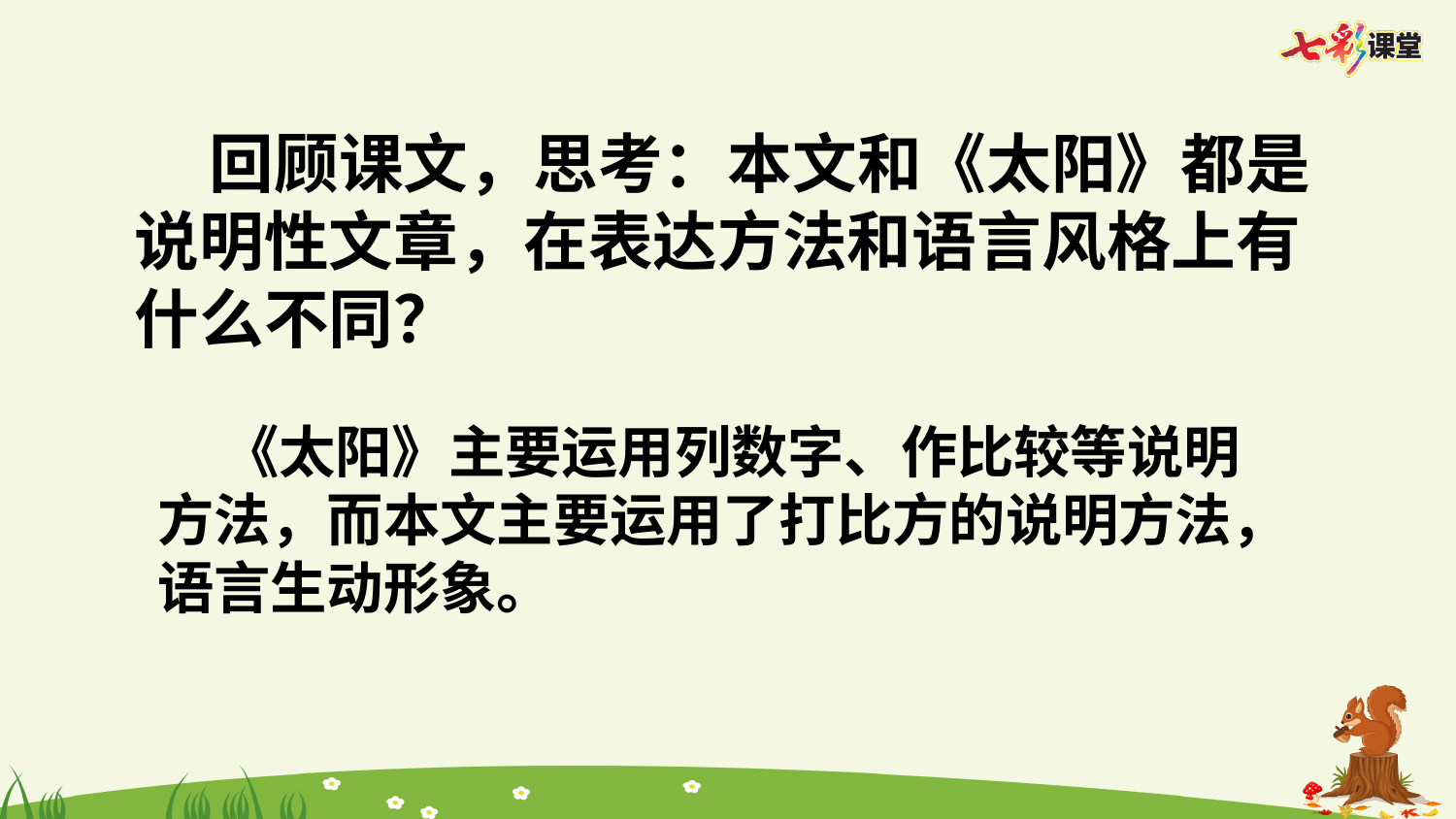

回顾课文，思考：本文和《太阳》都是说明性文章，在表达方法和语言风格上有什么不同？
    《太阳》主要运用列数字、作比较等说明方法，而本文主要运用了打比方的说明方法，语言生动形象。